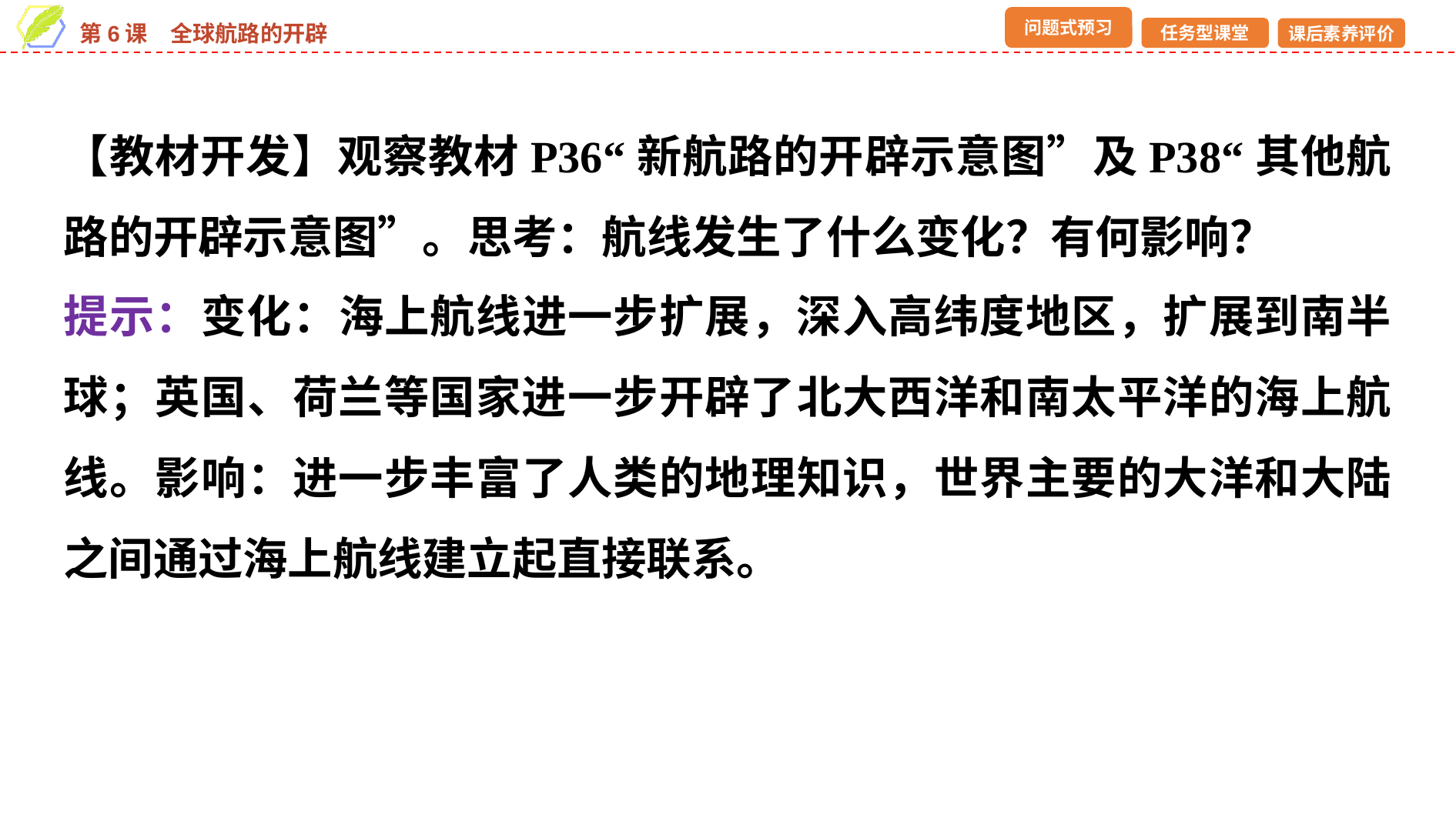

【教材开发】观察教材P36“新航路的开辟示意图”及P38“其他航路的开辟示意图”。思考：航线发生了什么变化？有何影响？
提示：变化：海上航线进一步扩展，深入高纬度地区，扩展到南半球；英国、荷兰等国家进一步开辟了北大西洋和南太平洋的海上航线。影响：进一步丰富了人类的地理知识，世界主要的大洋和大陆之间通过海上航线建立起直接联系。